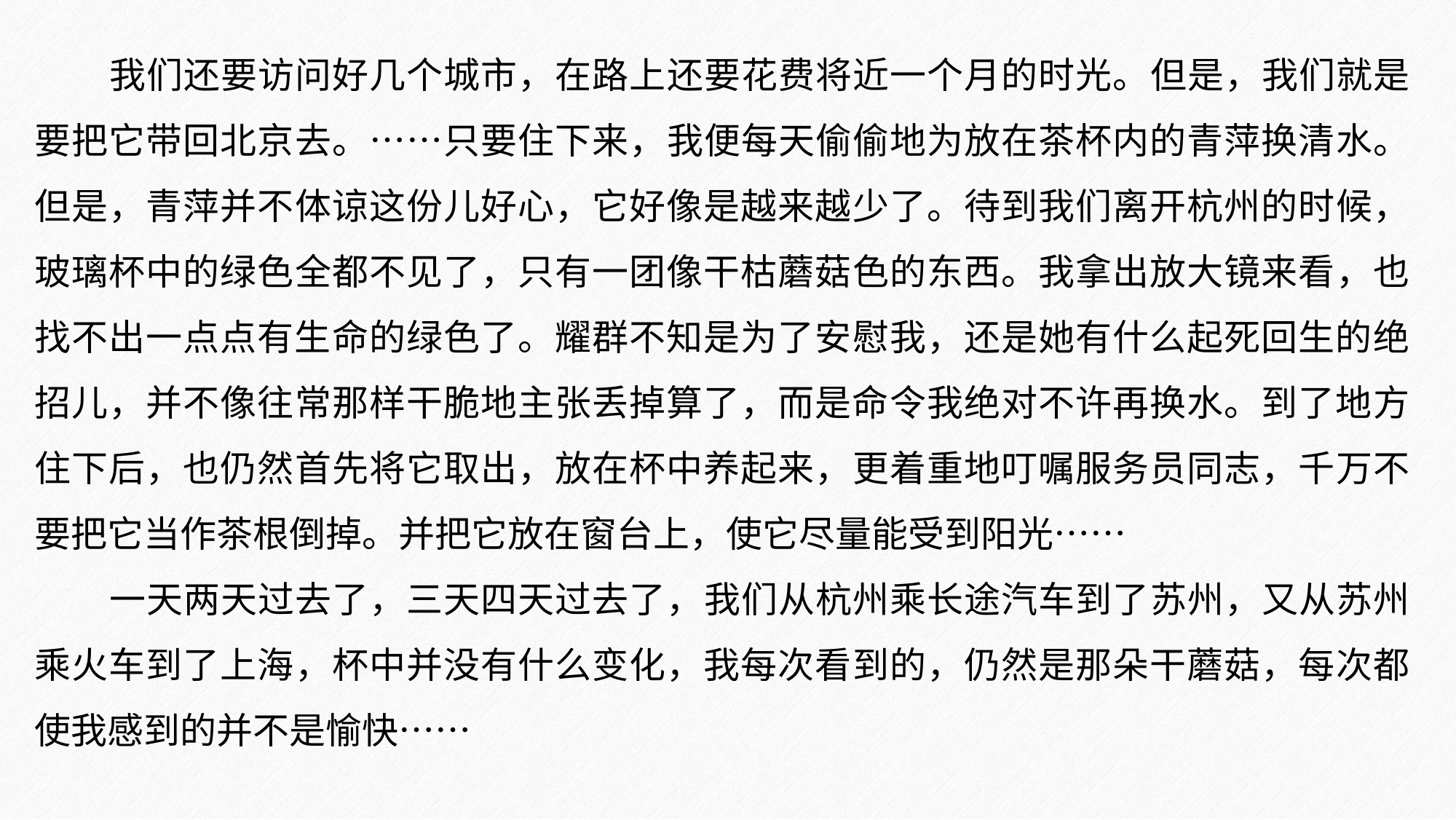

我们还要访问好几个城市，在路上还要花费将近一个月的时光。但是，我们就是要把它带回北京去。……只要住下来，我便每天偷偷地为放在茶杯内的青萍换清水。但是，青萍并不体谅这份儿好心，它好像是越来越少了。待到我们离开杭州的时候，玻璃杯中的绿色全都不见了，只有一团像干枯蘑菇色的东西。我拿出放大镜来看，也找不出一点点有生命的绿色了。耀群不知是为了安慰我，还是她有什么起死回生的绝招儿，并不像往常那样干脆地主张丢掉算了，而是命令我绝对不许再换水。到了地方住下后，也仍然首先将它取出，放在杯中养起来，更着重地叮嘱服务员同志，千万不要把它当作茶根倒掉。并把它放在窗台上，使它尽量能受到阳光……
一天两天过去了，三天四天过去了，我们从杭州乘长途汽车到了苏州，又从苏州乘火车到了上海，杯中并没有什么变化，我每次看到的，仍然是那朵干蘑菇，每次都使我感到的并不是愉快……